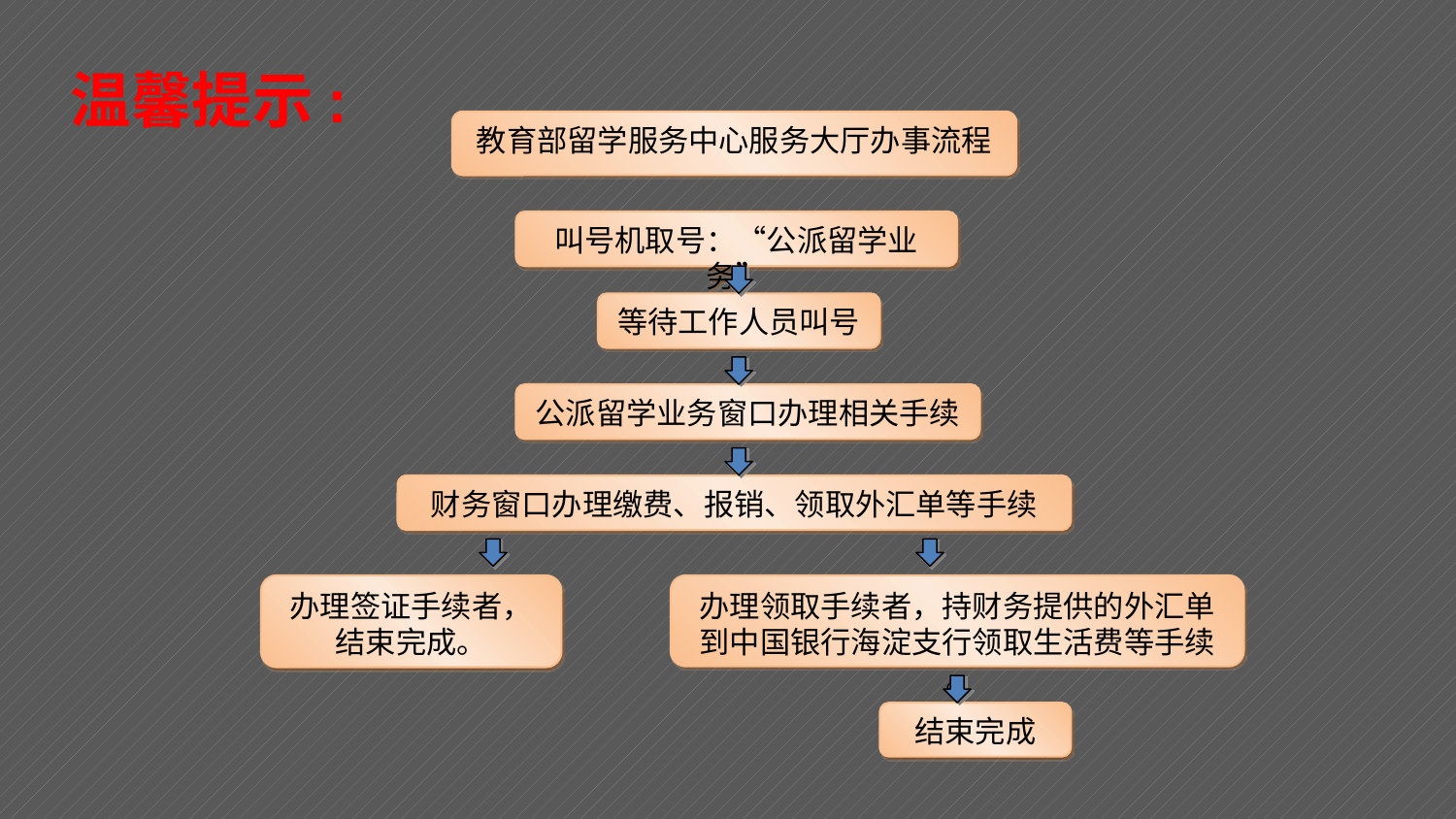

温馨提示:
教育部留学服务中心服务大厅办事流程

叫号机取号：“公派留学业务”

等待工作人员叫号

公派留学业务窗口办理相关手续

财务窗口办理缴费、报销、领取外汇单等手续

办理签证手续者，结束完成。

办理领取手续者，持财务提供的外汇单
到中国银行海淀支行领取生活费等手续 。

结束完成